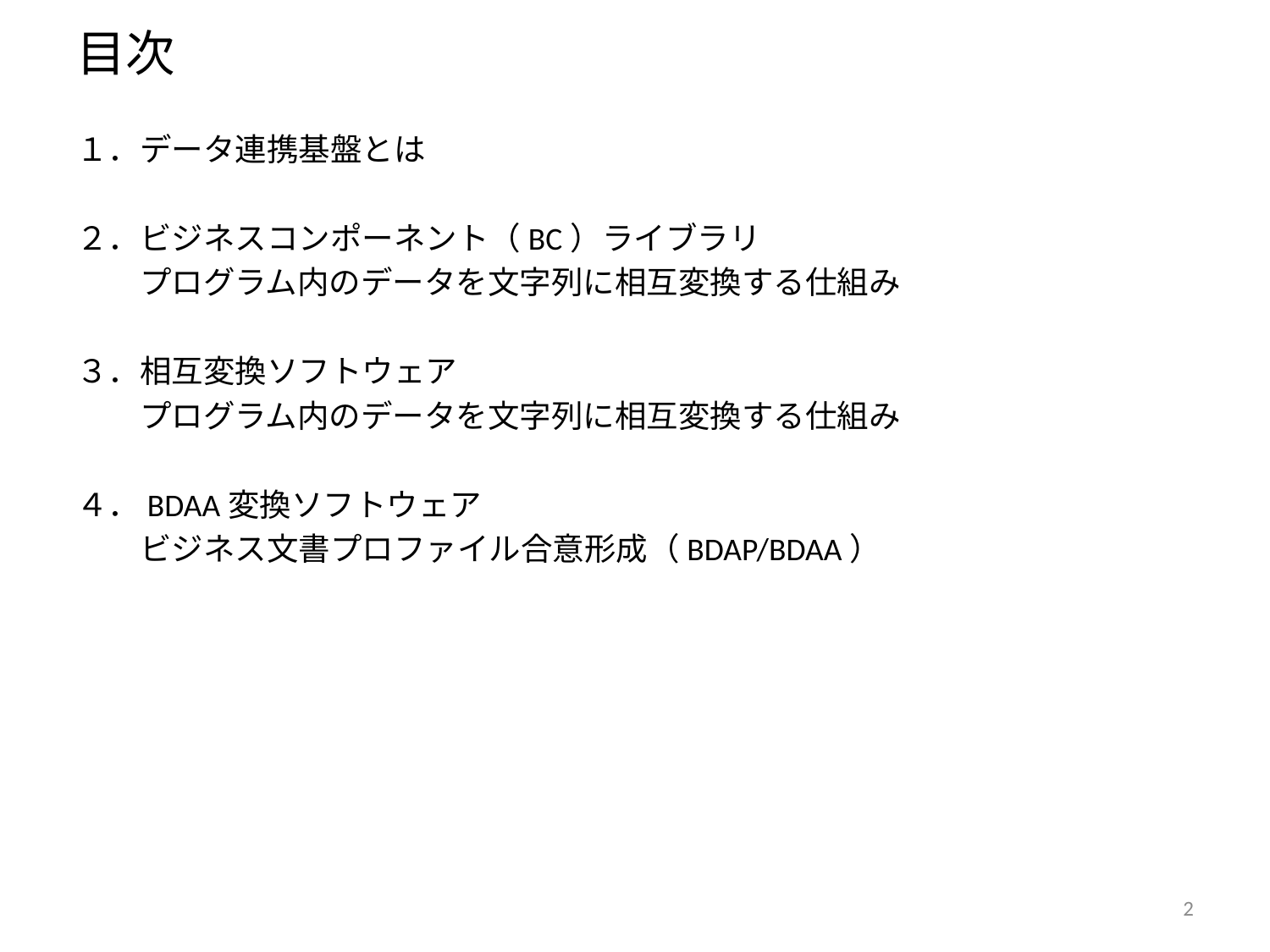

# 目次
１．データ連携基盤とは

２．ビジネスコンポーネント（BC）ライブラリ
　　プログラム内のデータを文字列に相互変換する仕組み

３．相互変換ソフトウェア
　　プログラム内のデータを文字列に相互変換する仕組み

４．BDAA変換ソフトウェア
　　ビジネス文書プロファイル合意形成（BDAP/BDAA）

2